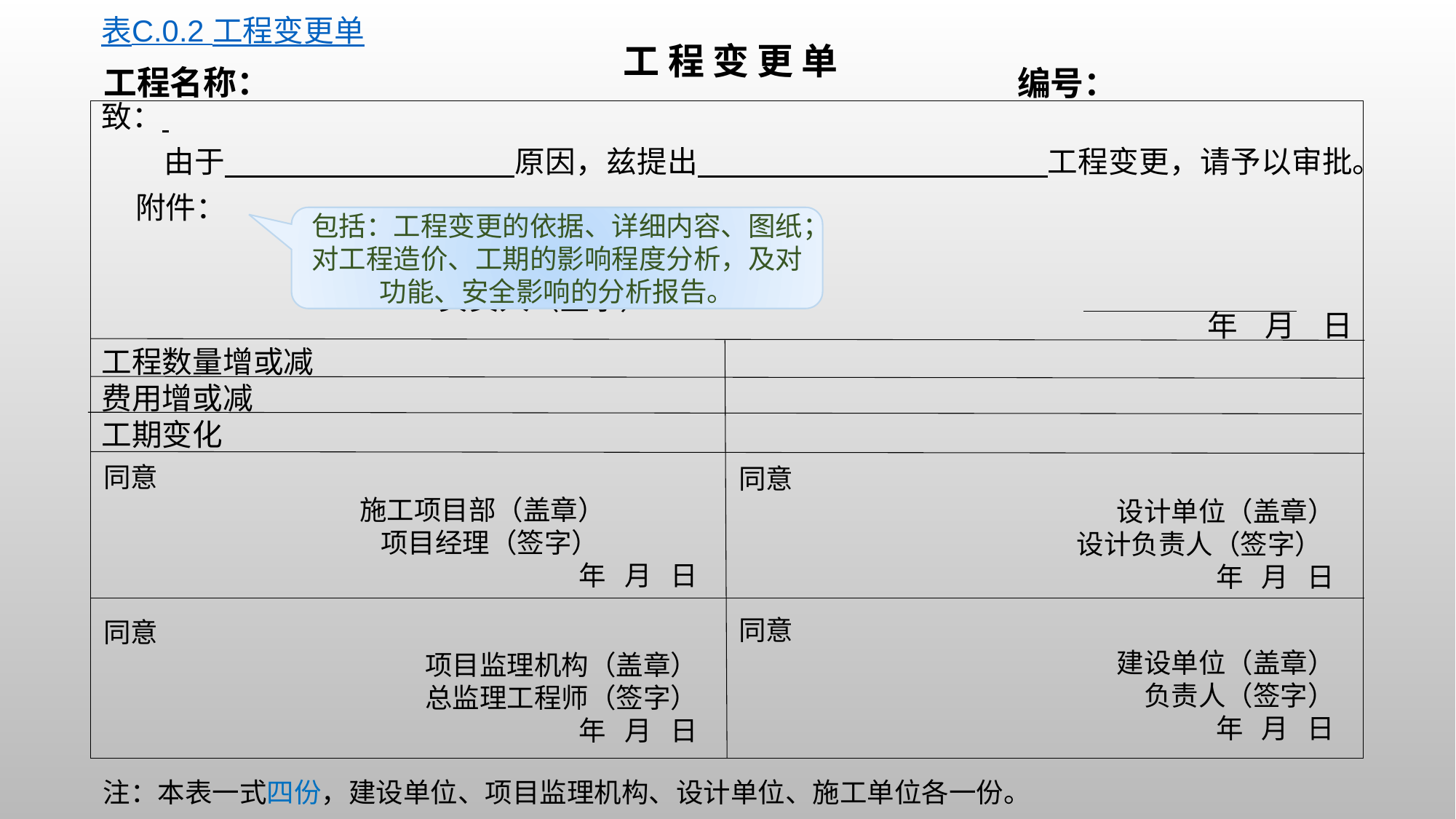

表C.0.2 工程变更单
工 程 变 更 单
工程名称：
编号：
致：
        由于                                          原因，兹提出                                                   工程变更，请予以审批。
    附件：
                                                 施工项目部（盖章）
                                                 负责人（签字）
年    月    日
工程数量增或减
费用增或减
工期变化

包括：工程变更的依据、详细内容、图纸；对工程造价、工期的影响程度分析，及对功能、安全影响的分析报告。
同意
                  施工项目部（盖章）
项目经理（签字）
                   年   月   日
同意
                设计单位（盖章）
设计负责人（签字）
            年   月   日
同意
建设单位（盖章）
负责人（签字）
年   月   日
同意
项目监理机构（盖章）
   总监理工程师（签字）
年   月   日
注：本表一式四份，建设单位、项目监理机构、设计单位、施工单位各一份。